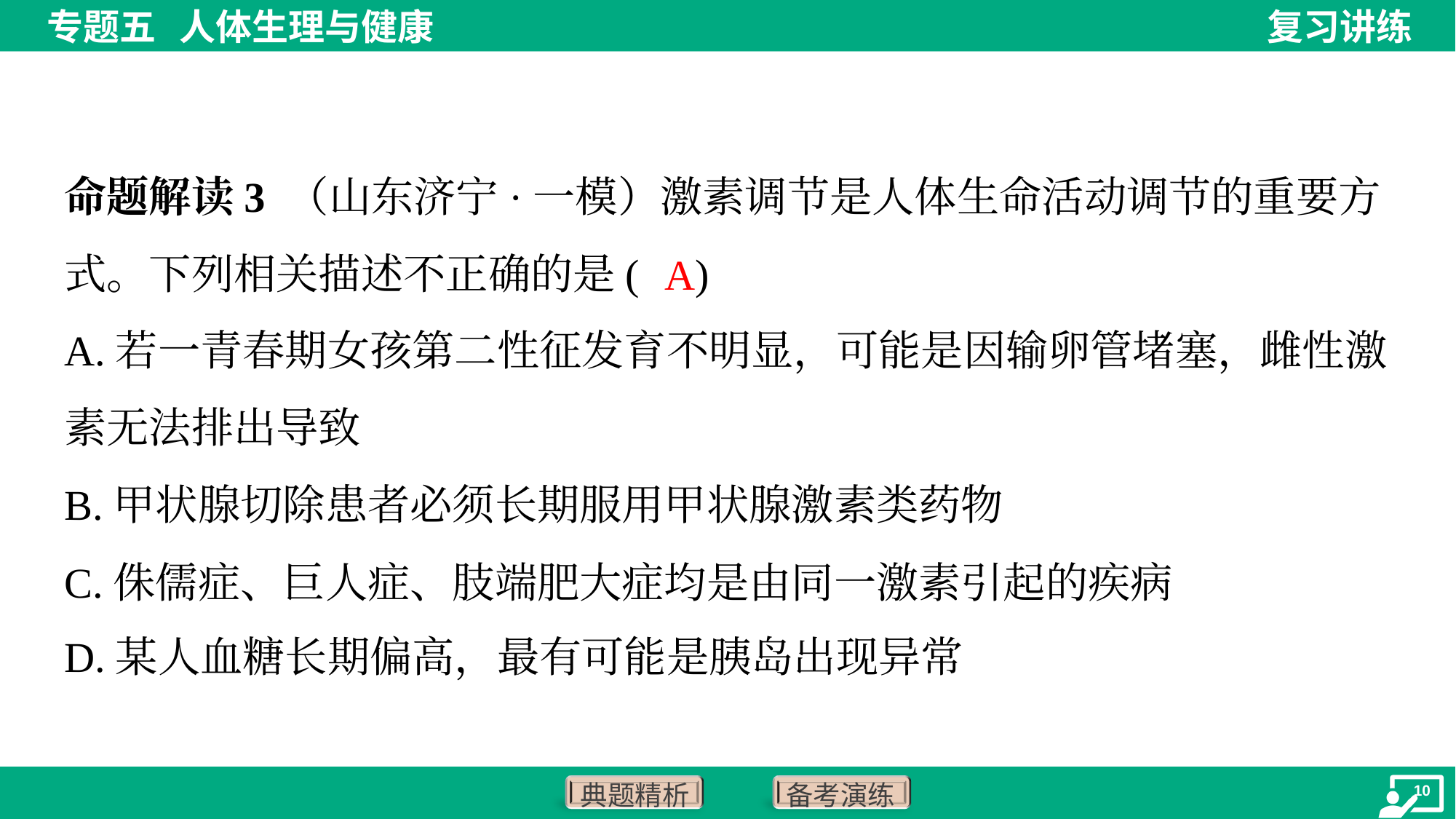

命题解读3 （山东济宁·一模）激素调节是人体生命活动调节的重要方式。下列相关描述不正确的是(     )
A
A.若一青春期女孩第二性征发育不明显，可能是因输卵管堵塞，雌性激
素无法排出导致
B.甲状腺切除患者必须长期服用甲状腺激素类药物
C.侏儒症、巨人症、肢端肥大症均是由同一激素引起的疾病
D.某人血糖长期偏高，最有可能是胰岛出现异常